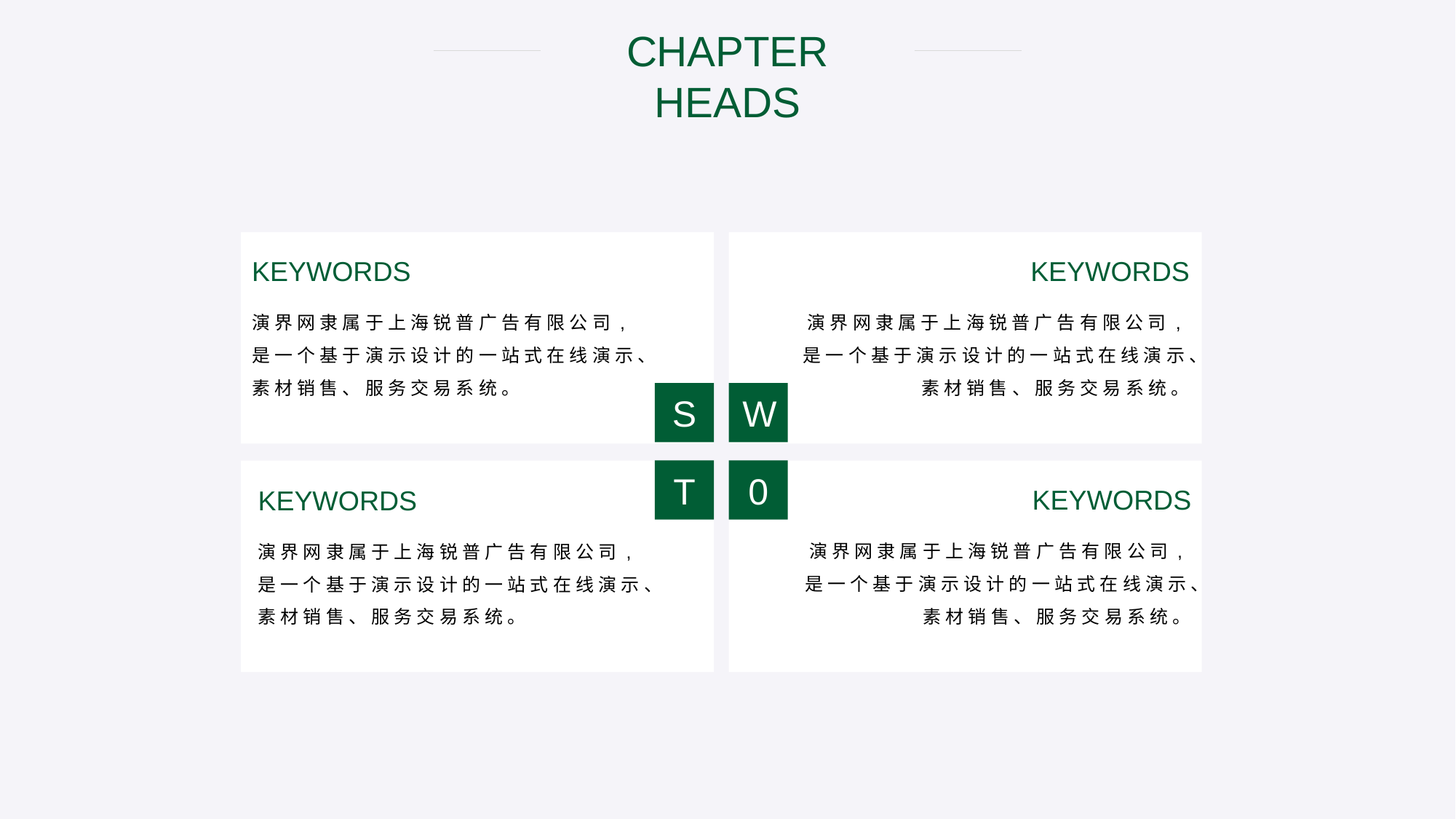

CHAPTER HEADS

KEYWORDS
演界网隶属于上海锐普广告有限公司,是一个基于演示设计的一站式在线演示、素材销售、服务交易系统。
KEYWORDS
演界网隶属于上海锐普广告有限公司,是一个基于演示设计的一站式在线演示、素材销售、服务交易系统。

S
W

T
0
KEYWORDS
演界网隶属于上海锐普广告有限公司,是一个基于演示设计的一站式在线演示、素材销售、服务交易系统。
KEYWORDS
演界网隶属于上海锐普广告有限公司,是一个基于演示设计的一站式在线演示、素材销售、服务交易系统。